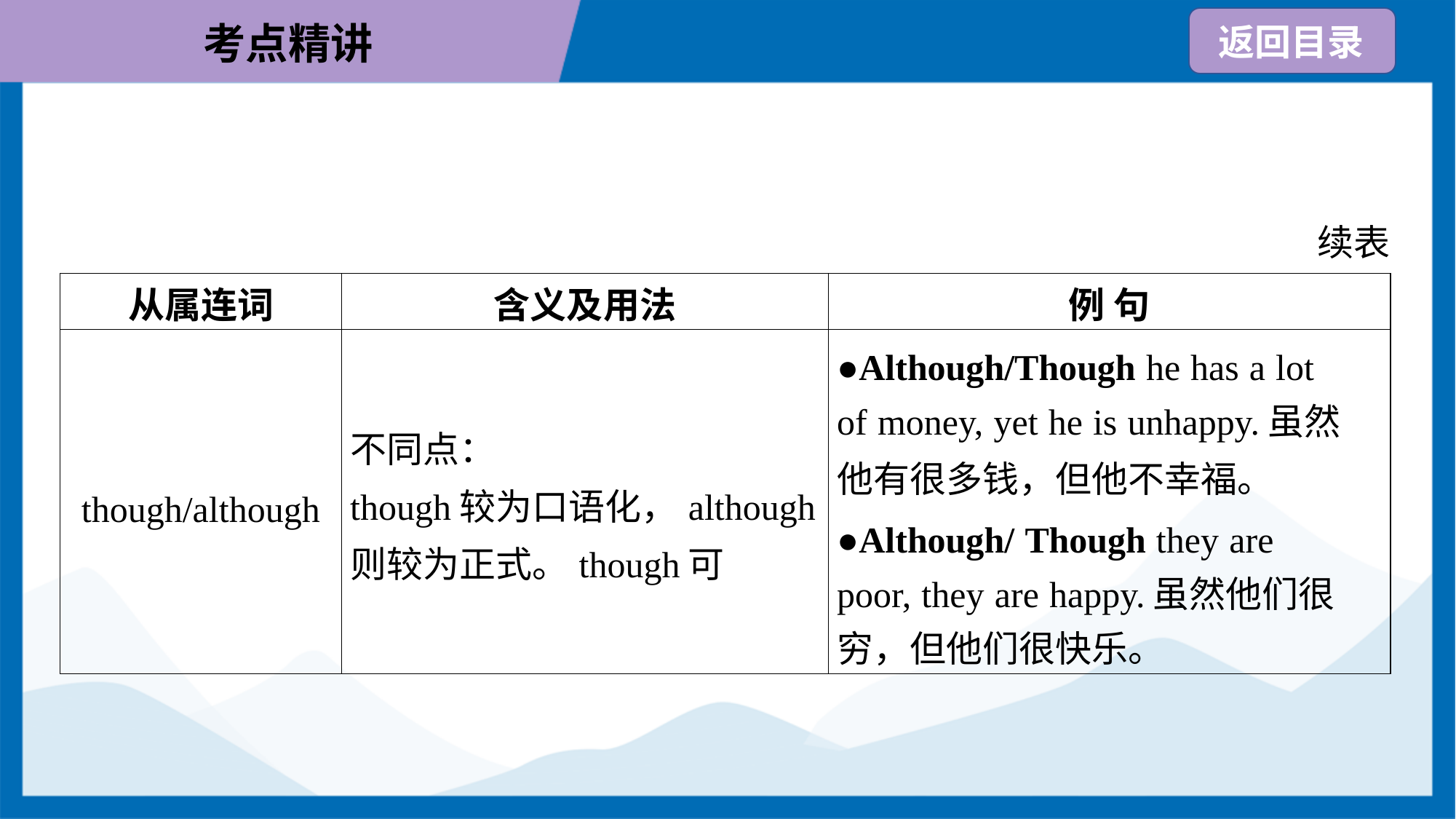

续表
| 从属连词 | 含义及用法 | 例 句 |
| --- | --- | --- |
| though/although | 不同点： though较为口语化，although则较为正式。though可 | ●Although/Though he has a lot of money, yet he is unhappy.虽然 他有很多钱，但他不幸福。 ●Although/ Though they are poor, they are happy.虽然他们很 穷，但他们很快乐。 |